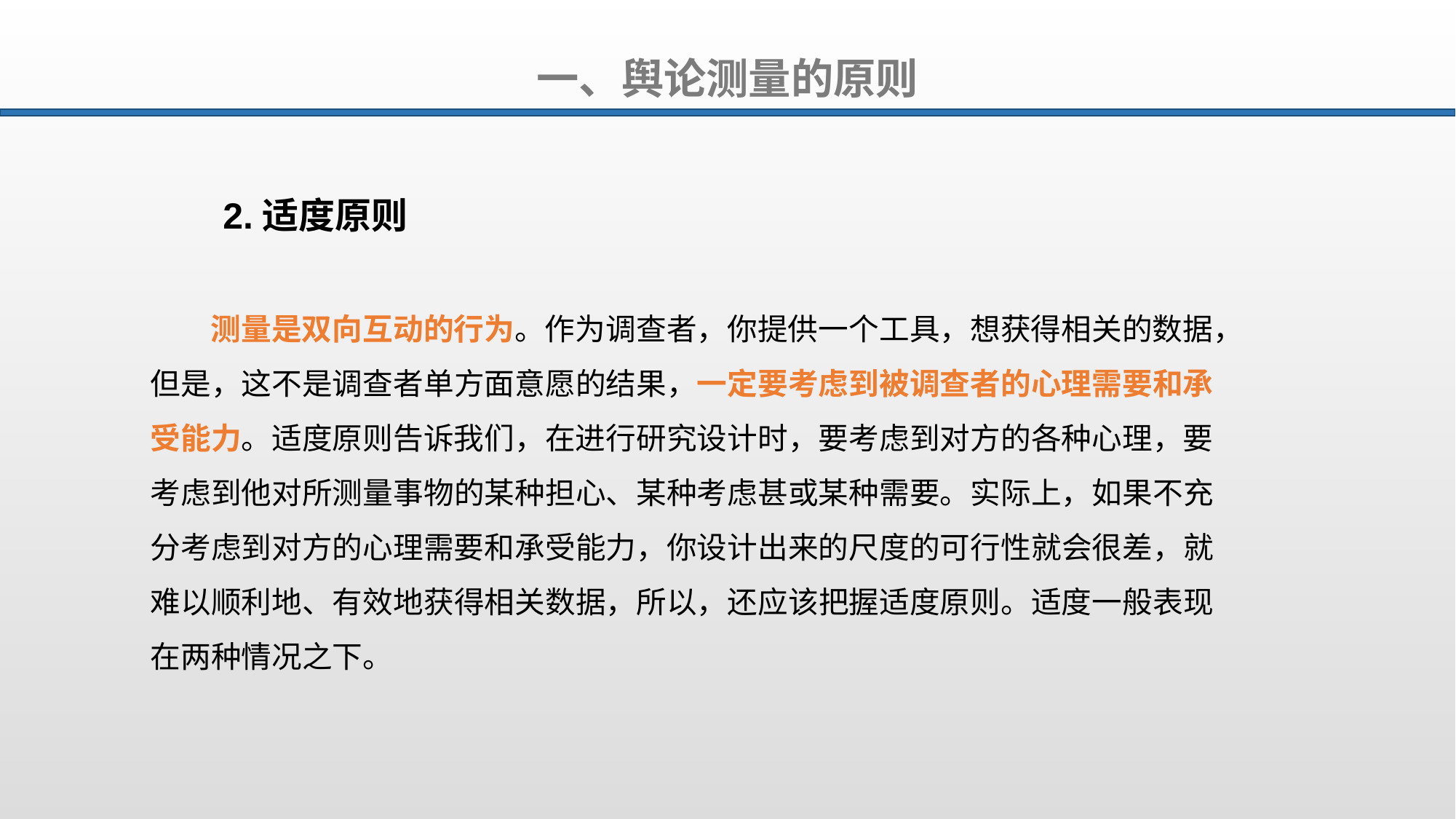

一、舆论测量的原则

2.适度原则
测量是双向互动的行为。作为调查者，你提供一个工具，想获得相关的数据，但是，这不是调查者单方面意愿的结果，一定要考虑到被调查者的心理需要和承受能力。适度原则告诉我们，在进行研究设计时，要考虑到对方的各种心理，要考虑到他对所测量事物的某种担心、某种考虑甚或某种需要。实际上，如果不充分考虑到对方的心理需要和承受能力，你设计出来的尺度的可行性就会很差，就难以顺利地、有效地获得相关数据，所以，还应该把握适度原则。适度一般表现在两种情况之下。